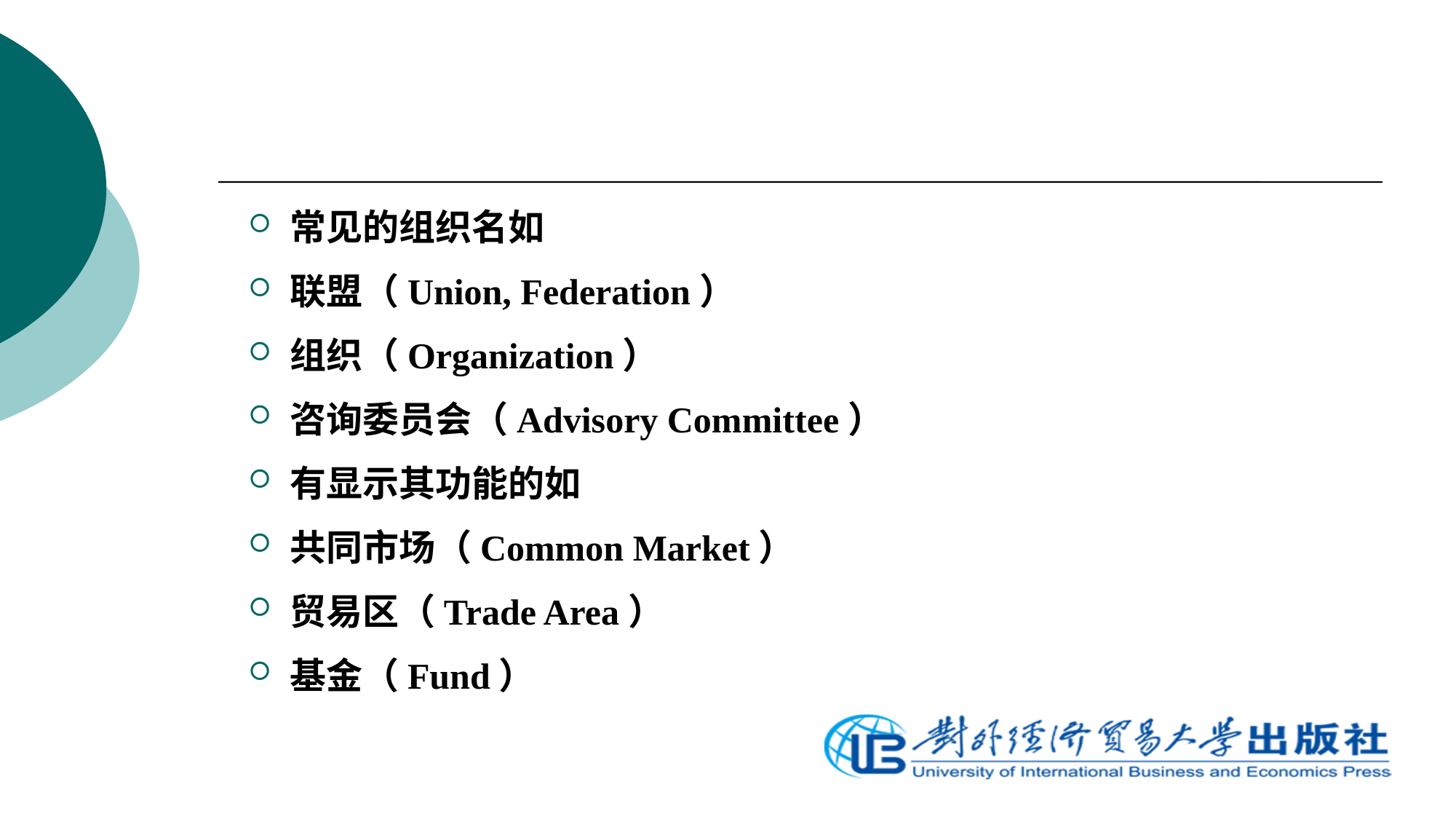

常见的组织名如
联盟（Union, Federation）
组织（Organization）
咨询委员会（Advisory Committee）
有显示其功能的如
共同市场（Common Market）
贸易区（Trade Area）
基金（Fund）